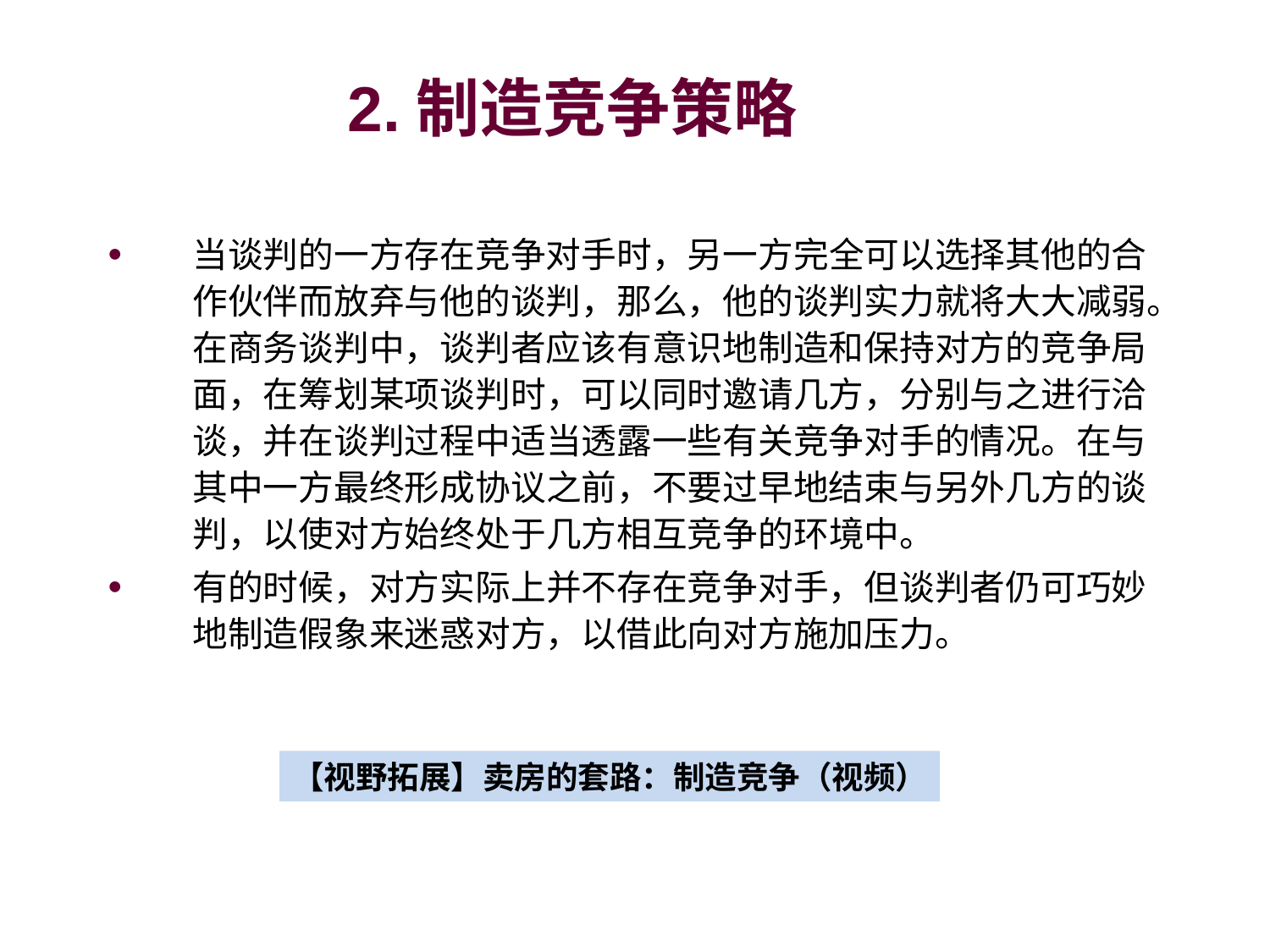

# 2.制造竞争策略
当谈判的一方存在竞争对手时，另一方完全可以选择其他的合作伙伴而放弃与他的谈判，那么，他的谈判实力就将大大减弱。在商务谈判中，谈判者应该有意识地制造和保持对方的竞争局面，在筹划某项谈判时，可以同时邀请几方，分别与之进行洽谈，并在谈判过程中适当透露一些有关竞争对手的情况。在与其中一方最终形成协议之前，不要过早地结束与另外几方的谈判，以使对方始终处于几方相互竞争的环境中。
有的时候，对方实际上并不存在竞争对手，但谈判者仍可巧妙地制造假象来迷惑对方，以借此向对方施加压力。
【视野拓展】卖房的套路：制造竞争（视频）